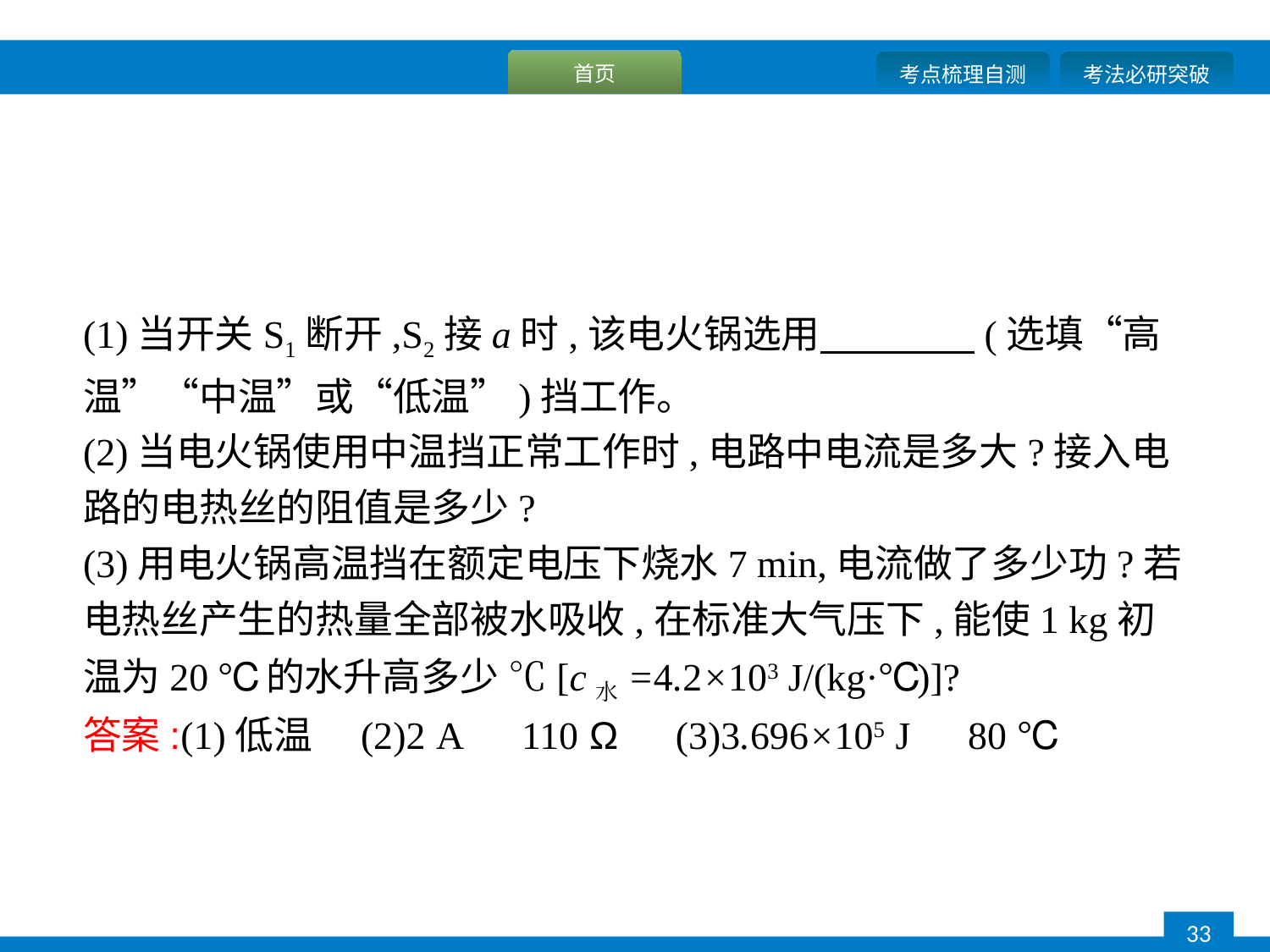

(1)当开关S1断开,S2接a时,该电火锅选用　　　　(选填“高温”“中温”或“低温”)挡工作。
(2)当电火锅使用中温挡正常工作时,电路中电流是多大?接入电路的电热丝的阻值是多少?
(3)用电火锅高温挡在额定电压下烧水7 min,电流做了多少功?若电热丝产生的热量全部被水吸收,在标准大气压下,能使1 kg初温为20 ℃的水升高多少 ℃[c水=4.2×103 J/(kg·℃)]?
答案:(1)低温　(2)2 A　110 Ω　(3)3.696×105 J　80 ℃